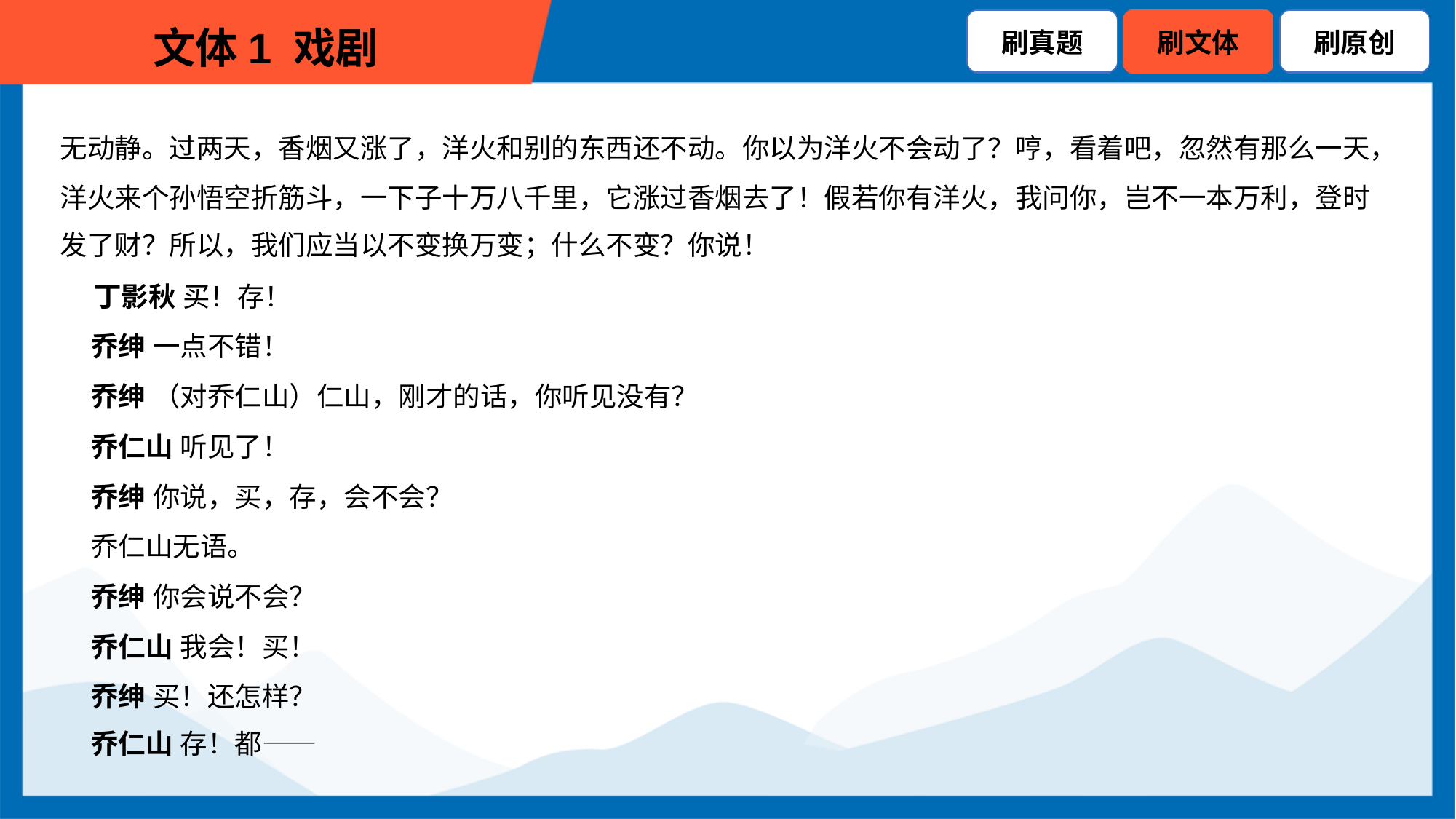

无动静。过两天，香烟又涨了，洋火和别的东西还不动。你以为洋火不会动了？哼，看着吧，忽然有那么一天，
洋火来个孙悟空折筋斗，一下子十万八千里，它涨过香烟去了！假若你有洋火，我问你，岂不一本万利，登时
发了财？所以，我们应当以不变换万变；什么不变？你说！
    丁影秋 买！存！
    乔绅 一点不错！
    乔绅 （对乔仁山）仁山，刚才的话，你听见没有？
    乔仁山 听见了！
    乔绅 你说，买，存，会不会？
    乔仁山无语。
    乔绅 你会说不会？
    乔仁山 我会！买！
    乔绅 买！还怎样？
    乔仁山 存！都——